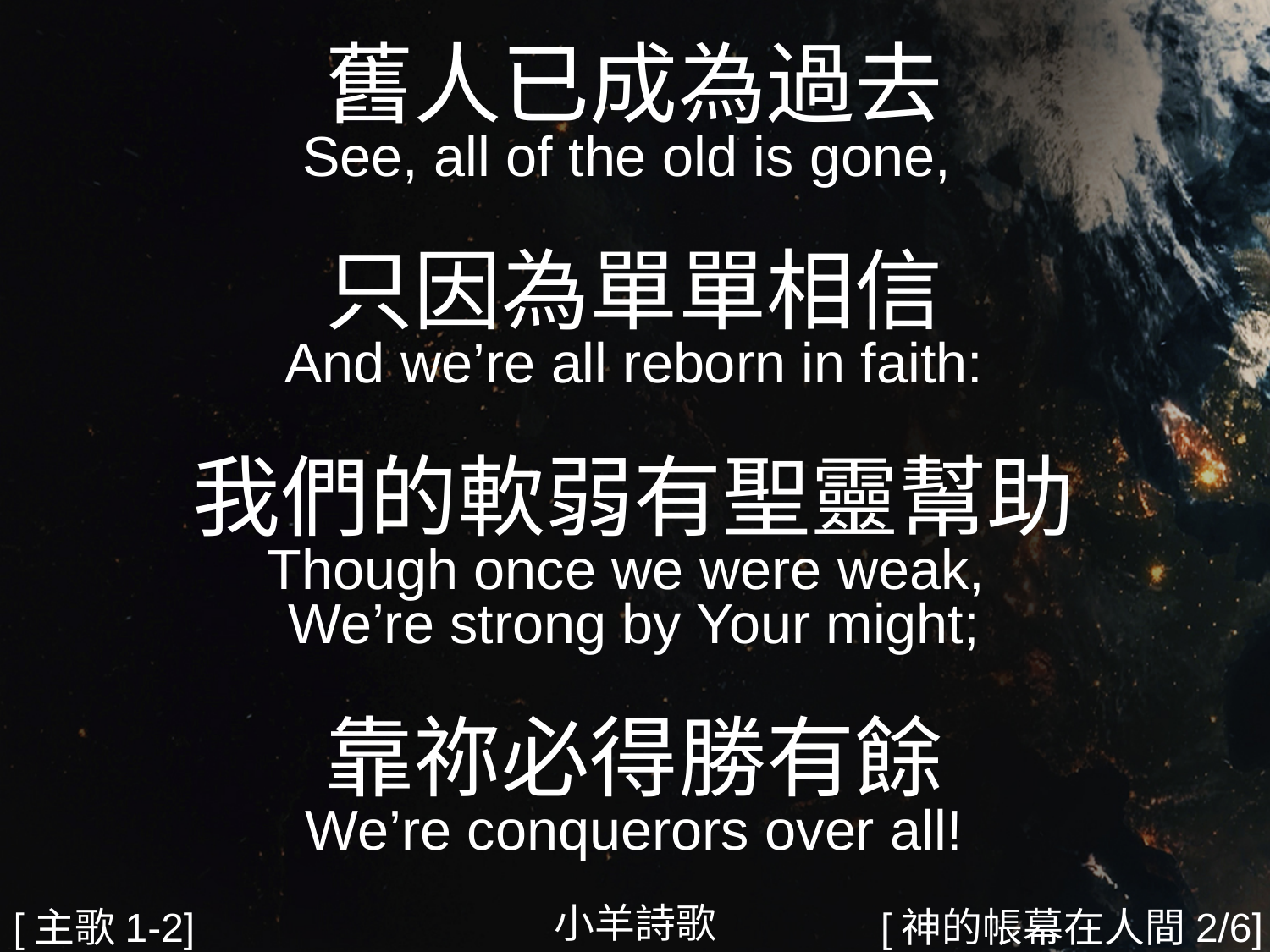

舊人已成為過去
See, all of the old is gone,

只因為單單相信
And we’re all reborn in faith:

我們的軟弱有聖靈幫助
Though once we were weak,
We’re strong by Your might;

靠祢必得勝有餘
We’re conquerors over all!

#

小羊詩歌
[主歌1-2]
[神的帳幕在人間2/6]